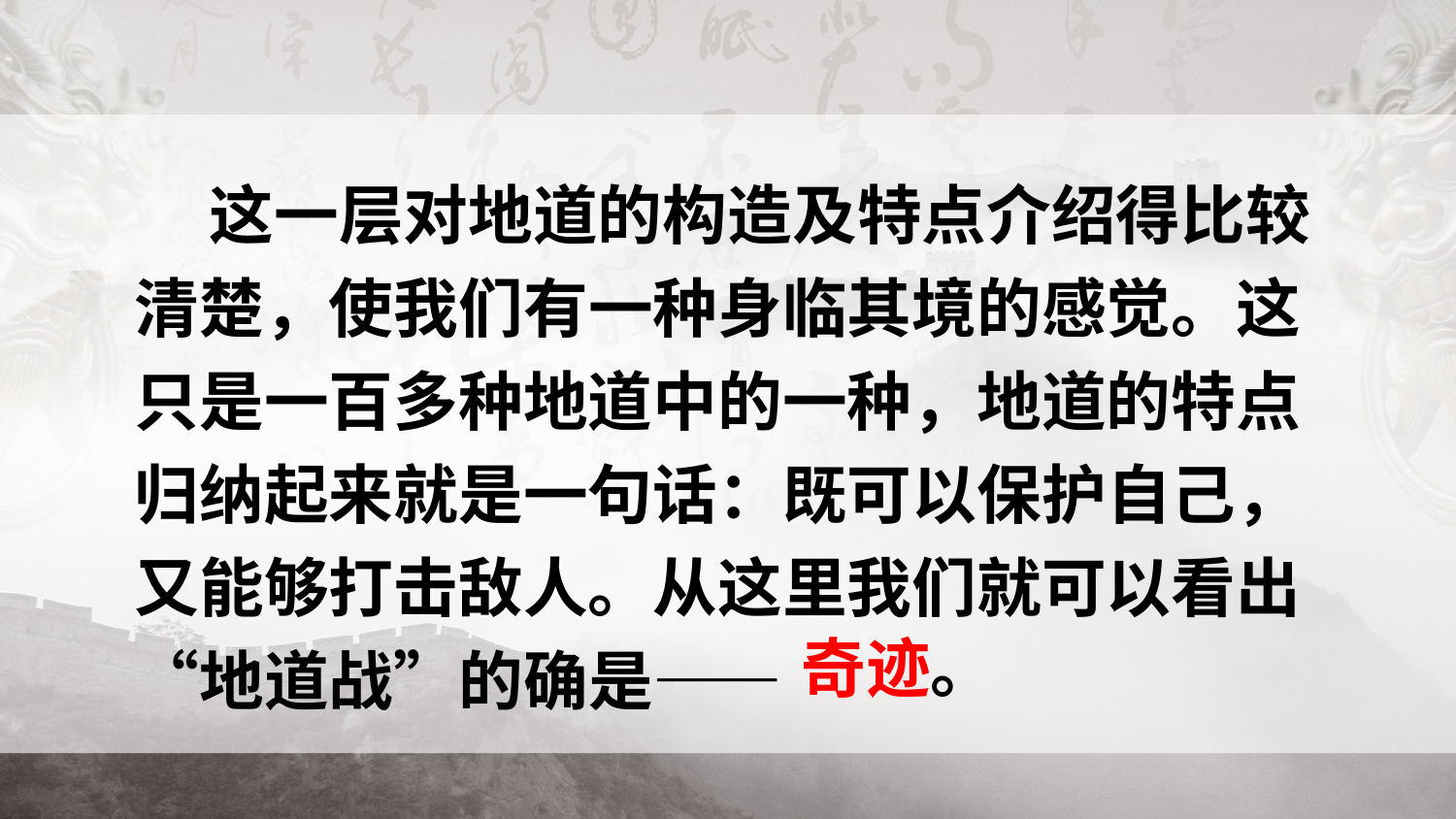

这一层对地道的构造及特点介绍得比较清楚，使我们有一种身临其境的感觉。这只是一百多种地道中的一种，地道的特点归纳起来就是一句话：既可以保护自己，又能够打击敌人。从这里我们就可以看出“地道战”的确是——
奇迹。